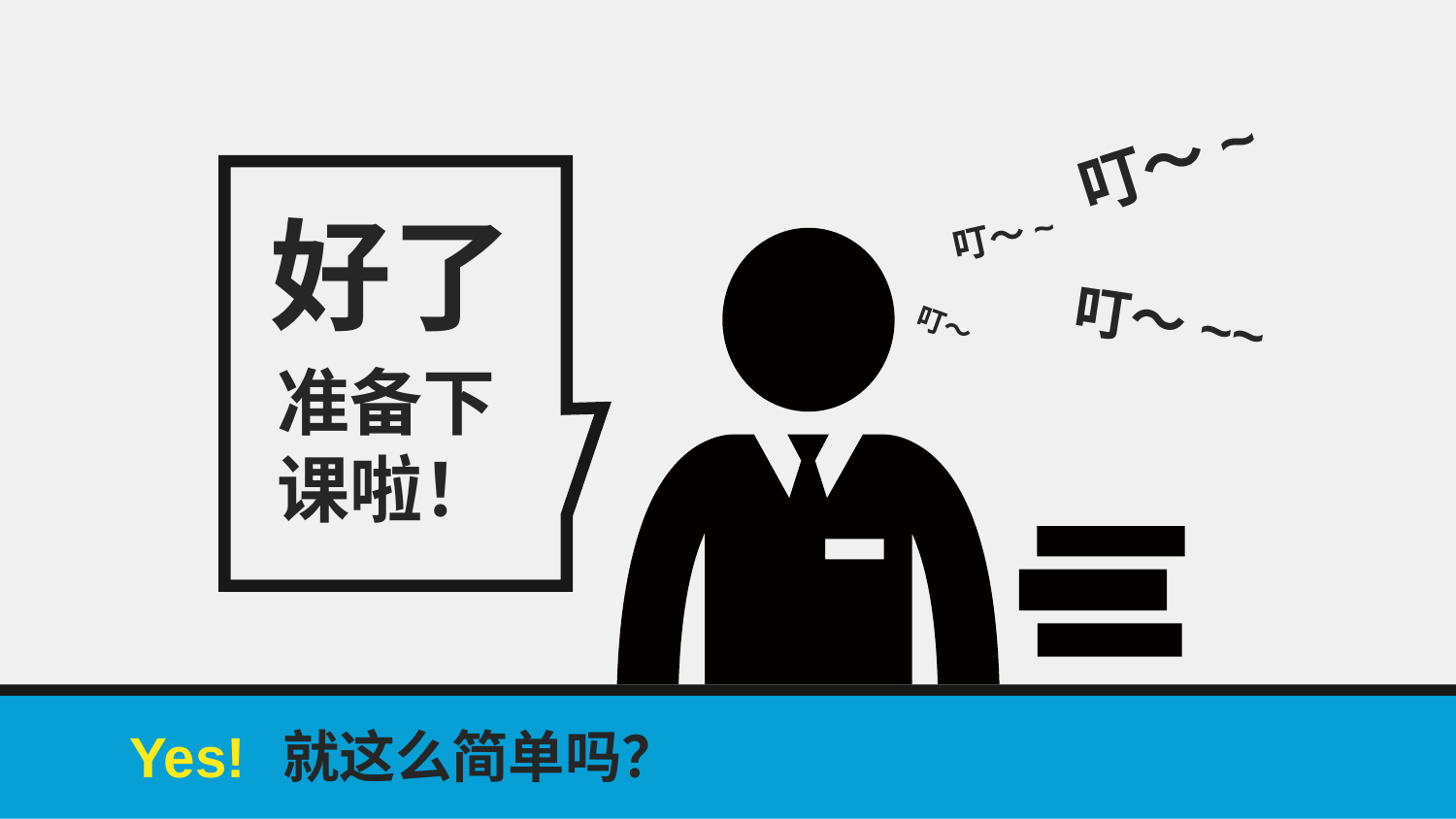

叮～~

好了
准备下课啦！
叮～~

叮～~~
叮～

就这么简单吗？
Yes!